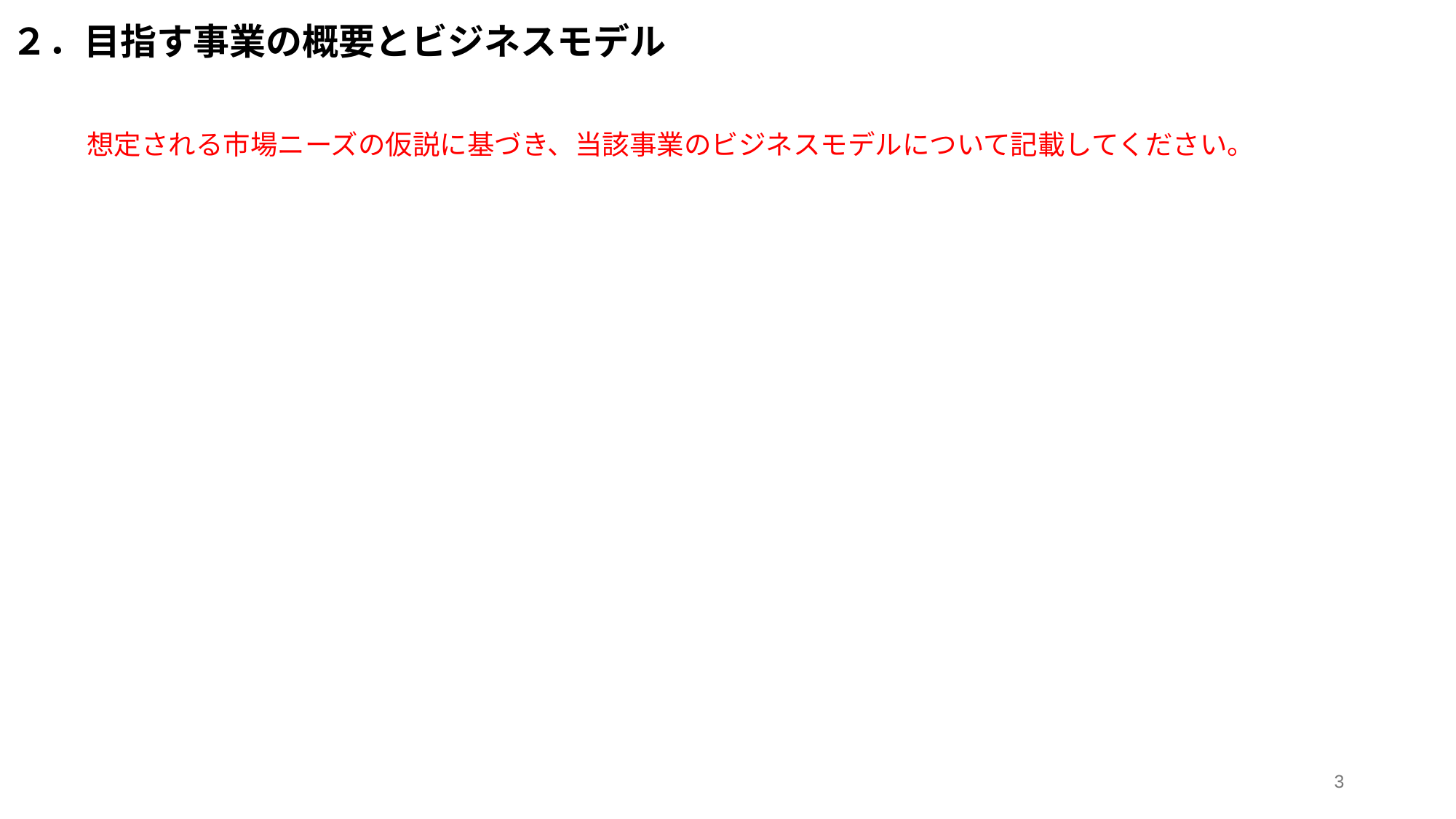

# ２．目指す事業の概要とビジネスモデル
想定される市場ニーズの仮説に基づき、当該事業のビジネスモデルについて記載してください。
3